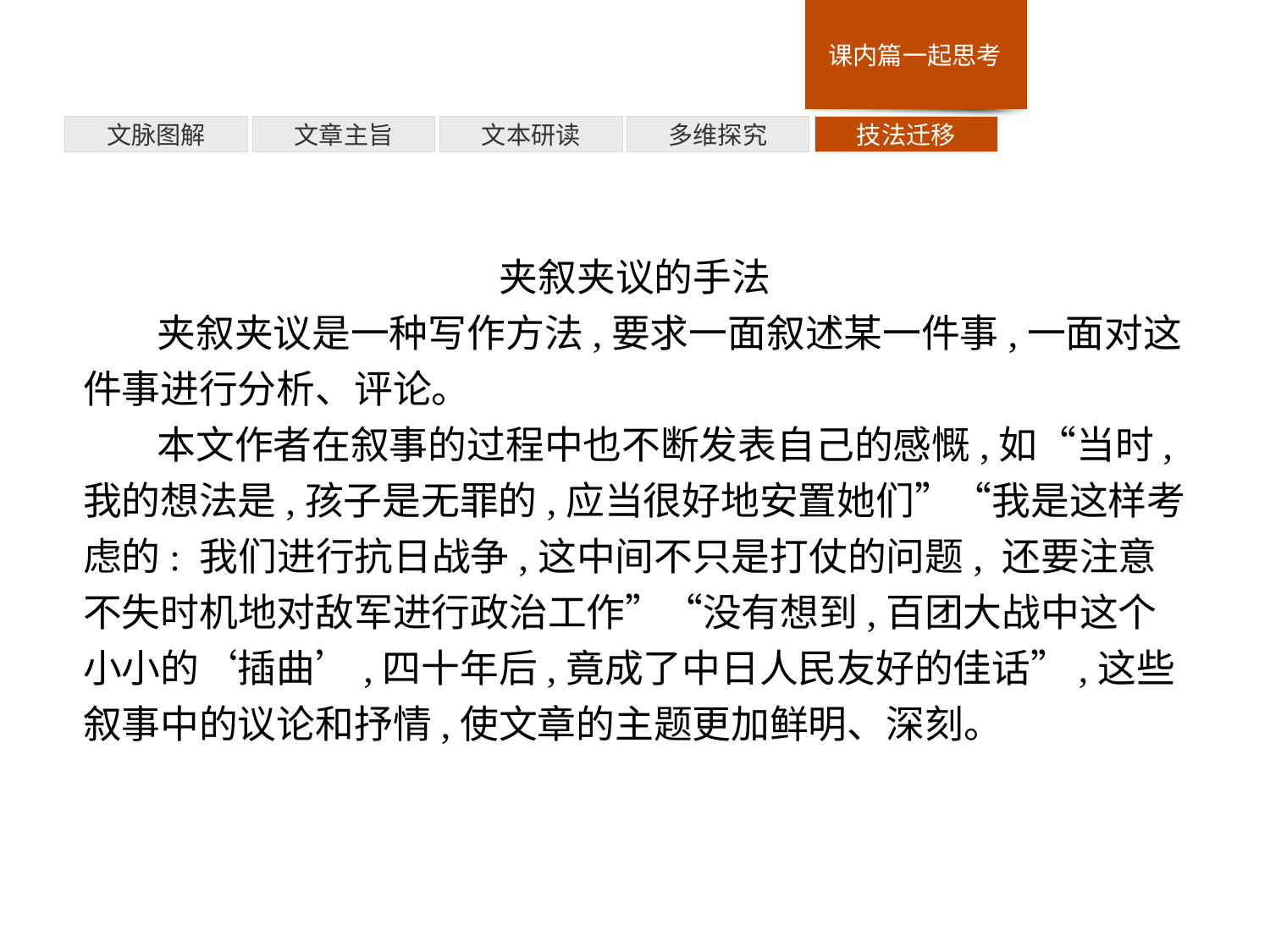

技法迁移
多维探究
文本研读
文章主旨
文脉图解
夹叙夹议的手法
夹叙夹议是一种写作方法,要求一面叙述某一件事,一面对这件事进行分析、评论。
本文作者在叙事的过程中也不断发表自己的感慨,如“当时,我的想法是,孩子是无罪的,应当很好地安置她们”“我是这样考虑的: 我们进行抗日战争,这中间不只是打仗的问题, 还要注意不失时机地对敌军进行政治工作”“没有想到,百团大战中这个小小的‘插曲’,四十年后,竟成了中日人民友好的佳话”,这些叙事中的议论和抒情,使文章的主题更加鲜明、深刻。